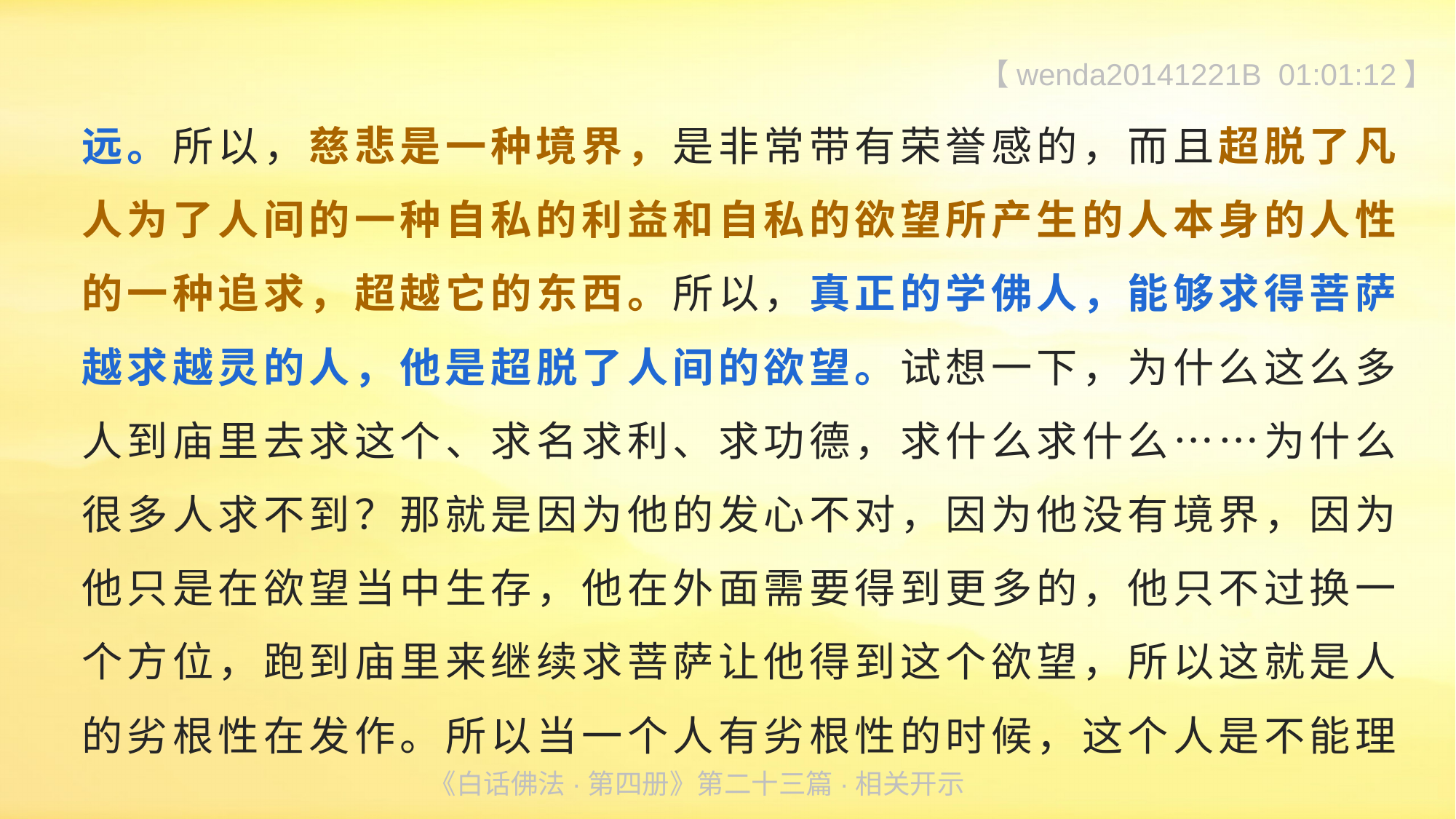

【wenda20141221B  01:01:12】
远。所以，慈悲是一种境界，是非常带有荣誉感的，而且超脱了凡人为了人间的一种自私的利益和自私的欲望所产生的人本身的人性的一种追求，超越它的东西。所以，真正的学佛人，能够求得菩萨越求越灵的人，他是超脱了人间的欲望。试想一下，为什么这么多人到庙里去求这个、求名求利、求功德，求什么求什么……为什么很多人求不到？那就是因为他的发心不对，因为他没有境界，因为他只是在欲望当中生存，他在外面需要得到更多的，他只不过换一个方位，跑到庙里来继续求菩萨让他得到这个欲望，所以这就是人的劣根性在发作。所以当一个人有劣根性的时候，这个人是不能理
《白话佛法·第四册》第二十三篇·相关开示